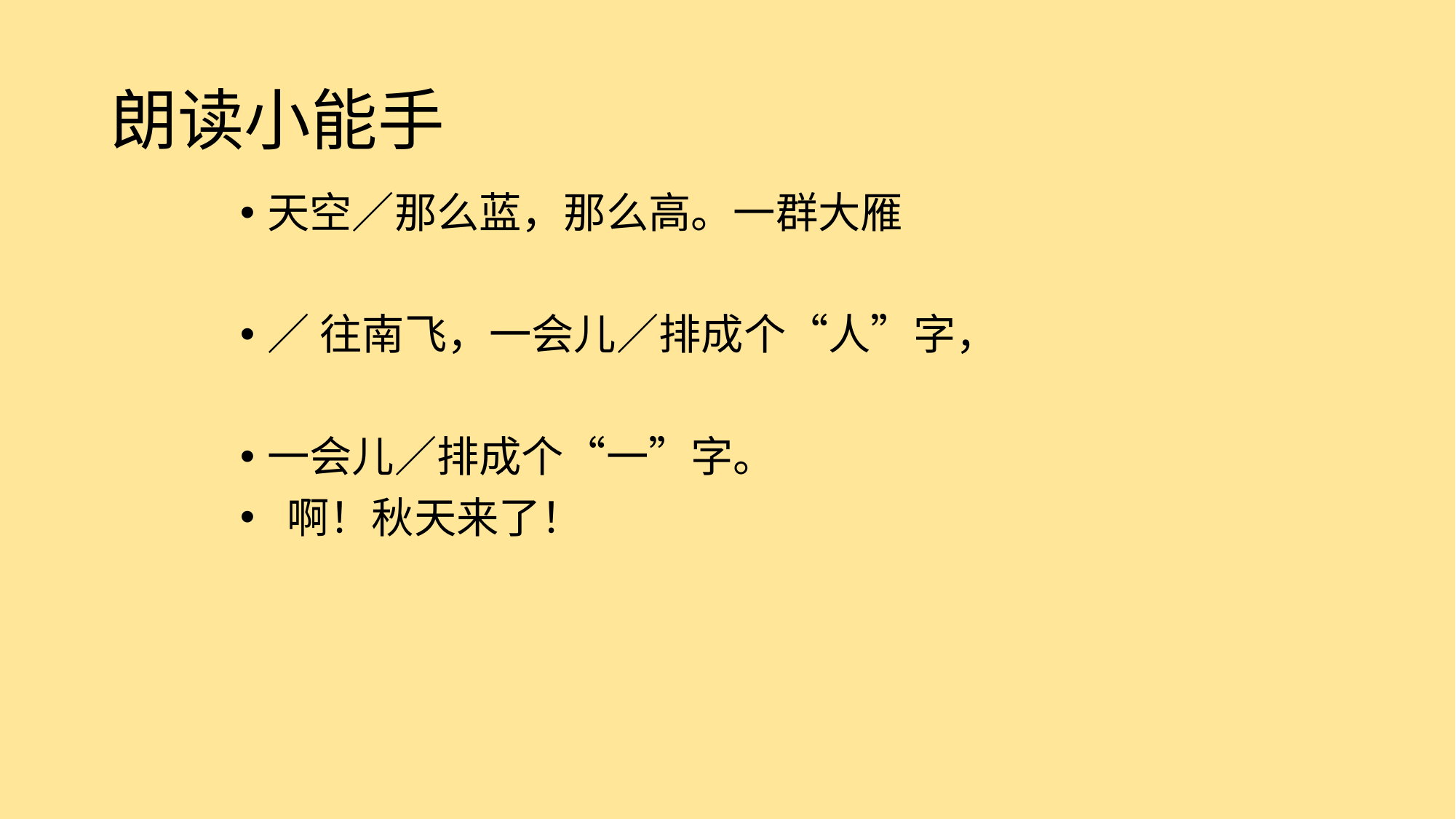

# 朗读小能手
天空∕那么蓝，那么高。一群大雁

∕往南飞，一会儿∕排成个“人”字，

一会儿∕排成个“一”字。
 啊！秋天来了！